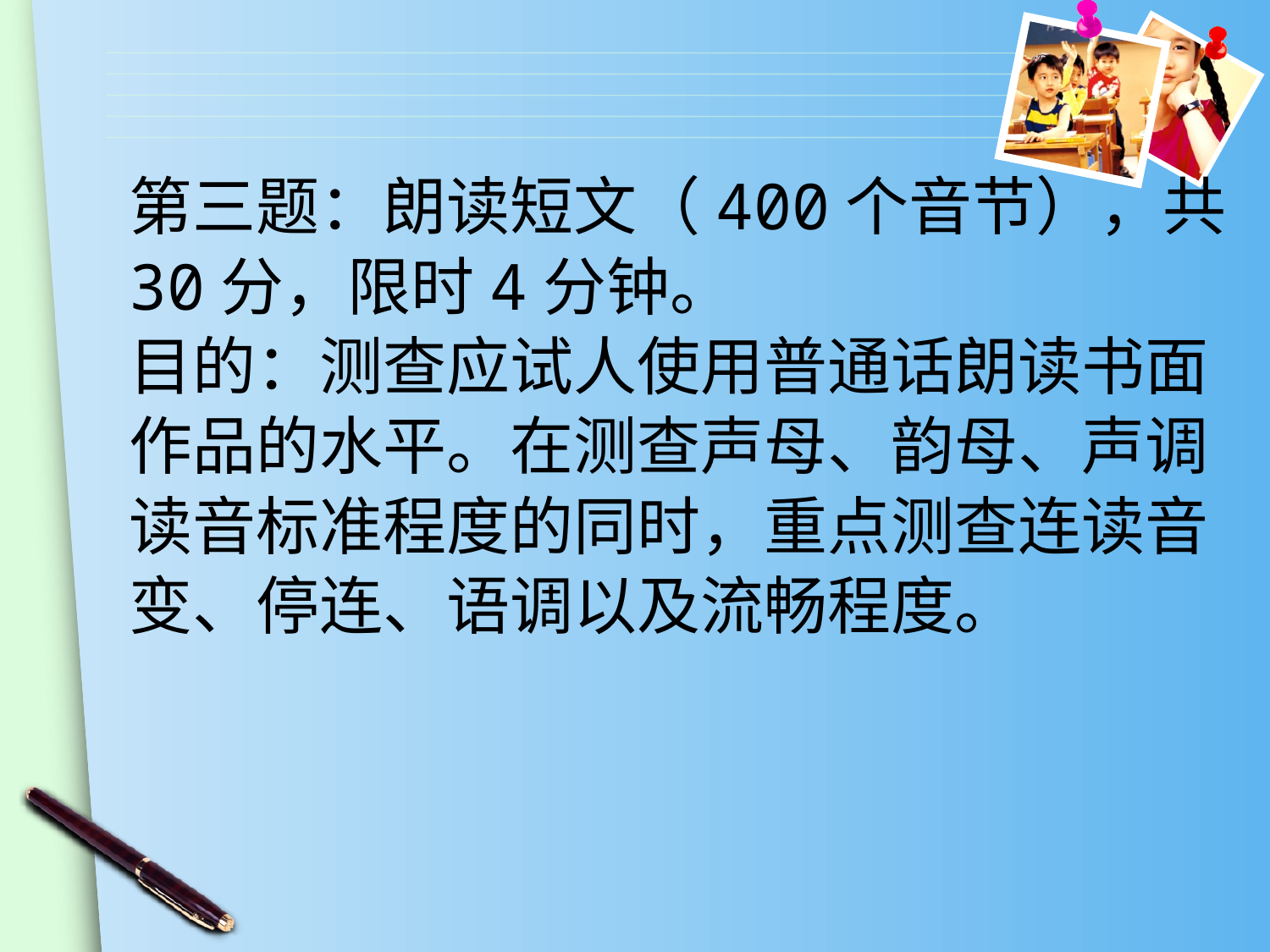

第三题：朗读短文（400个音节），共30分，限时4分钟。
目的：测查应试人使用普通话朗读书面作品的水平。在测查声母、韵母、声调读音标准程度的同时，重点测查连读音变、停连、语调以及流畅程度。